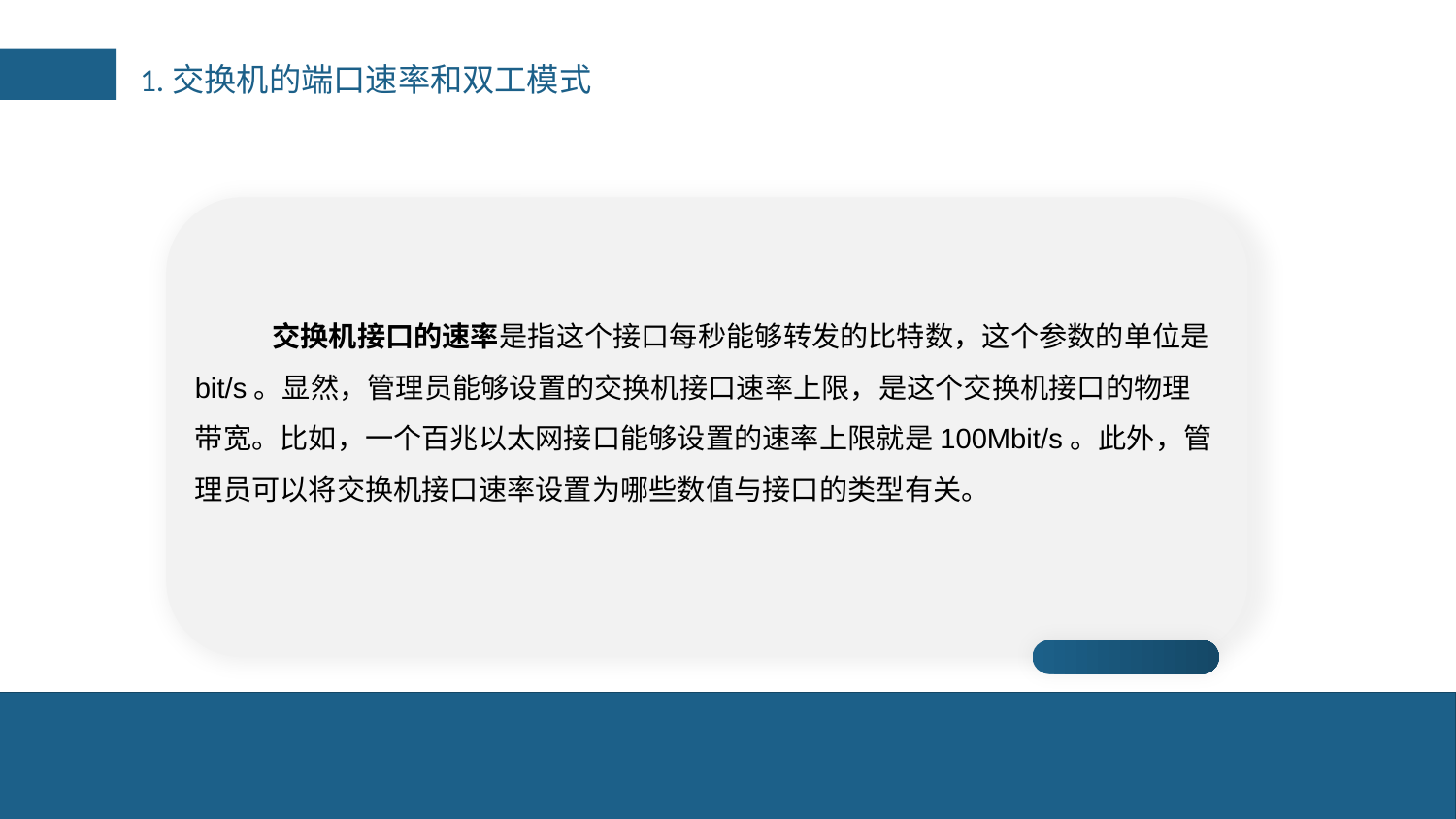

1.交换机的端口速率和双工模式

交换机接口的速率是指这个接口每秒能够转发的比特数，这个参数的单位是bit/s。显然，管理员能够设置的交换机接口速率上限，是这个交换机接口的物理带宽。比如，一个百兆以太网接口能够设置的速率上限就是100Mbit/s。此外，管理员可以将交换机接口速率设置为哪些数值与接口的类型有关。